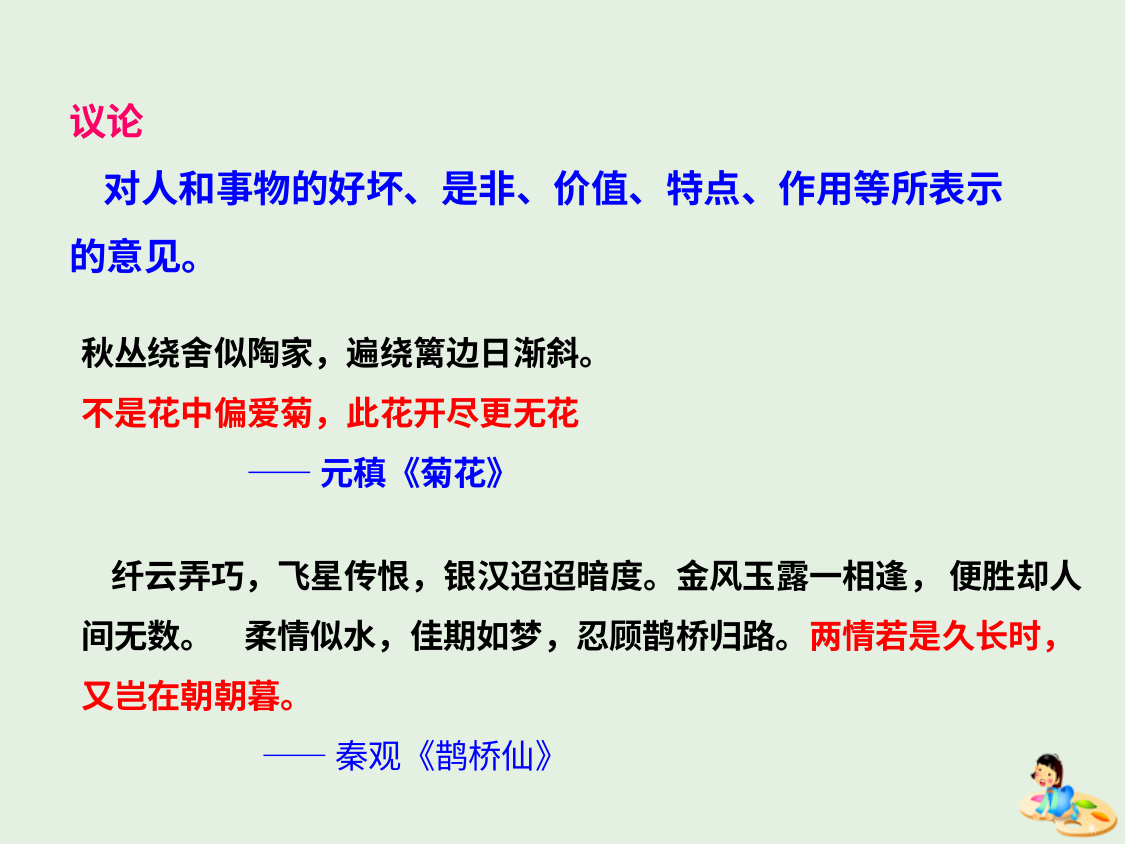

议论
   对人和事物的好坏、是非、价值、特点、作用等所表示的意见。
秋丛绕舍似陶家，遍绕篱边日渐斜。
不是花中偏爱菊，此花开尽更无花
                      ——元稹《菊花》
   纤云弄巧，飞星传恨，银汉迢迢暗度。金风玉露一相逢， 便胜却人间无数。    柔情似水，佳期如梦，忍顾鹊桥归路。两情若是久长时，又岂在朝朝暮。
                        ——秦观《鹊桥仙》